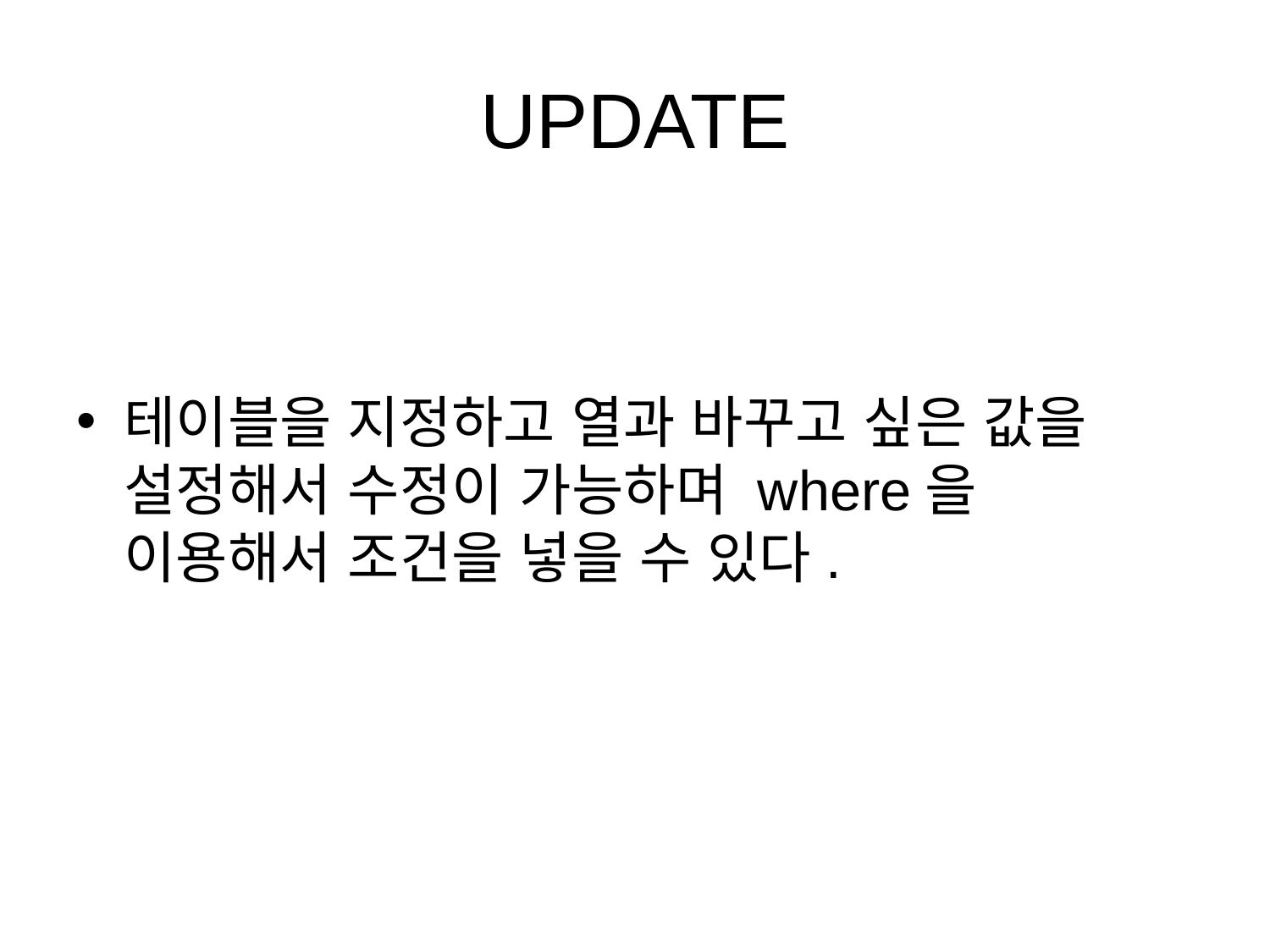

# UPDATE

테이블을 지정하고 열과 바꾸고 싶은 값을 설정해서 수정이 가능하며 where을 이용해서 조건을 넣을 수 있다.